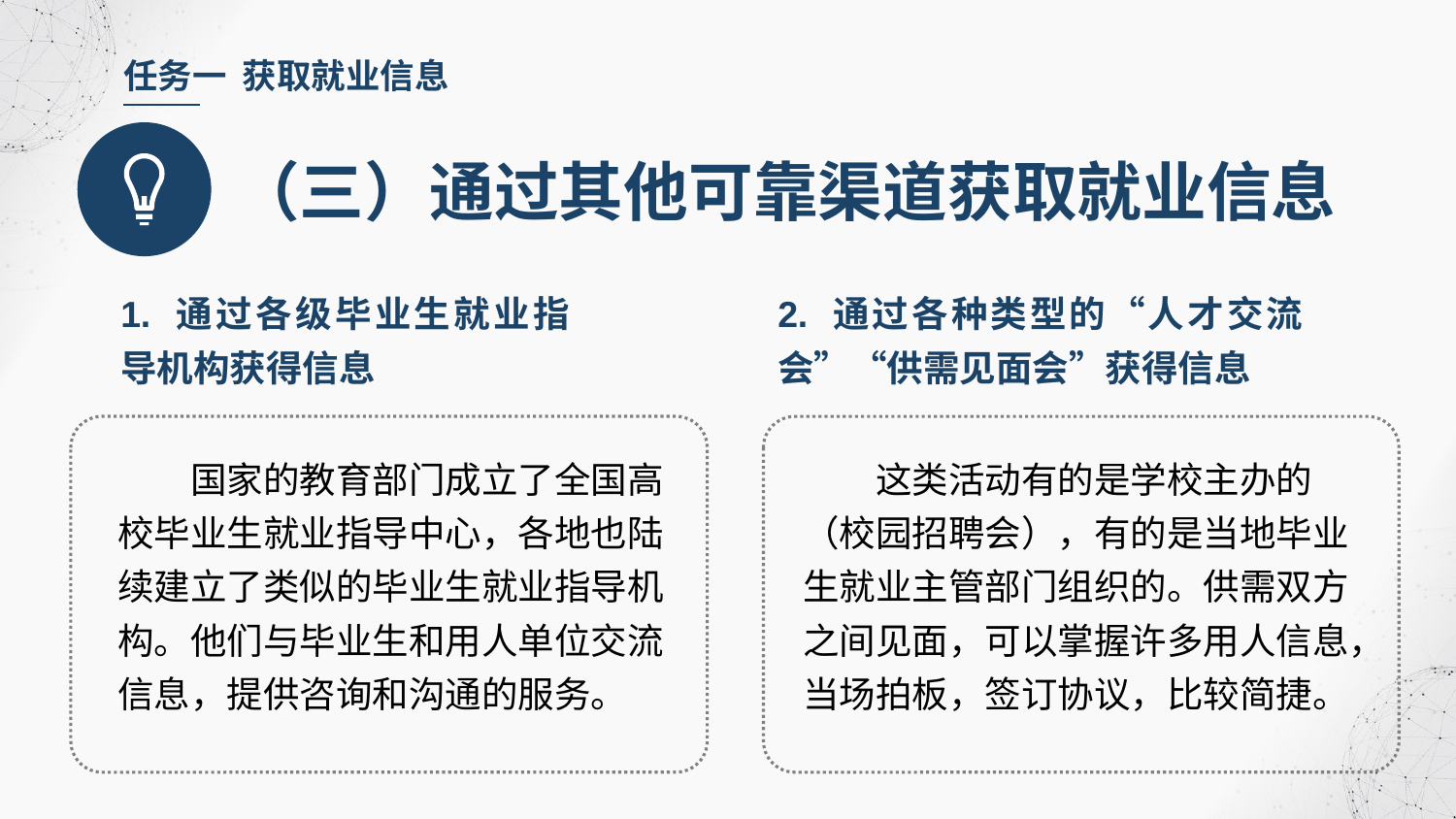

任务一  获取就业信息

（三）通过其他可靠渠道获取就业信息
1. 通过各级毕业生就业指导机构获得信息
2. 通过各种类型的“人才交流会”“供需见面会”获得信息

国家的教育部门成立了全国高校毕业生就业指导中心，各地也陆续建立了类似的毕业生就业指导机构。他们与毕业生和用人单位交流信息，提供咨询和沟通的服务。
这类活动有的是学校主办的（校园招聘会），有的是当地毕业生就业主管部门组织的。供需双方之间见面，可以掌握许多用人信息，当场拍板，签订协议，比较简捷。